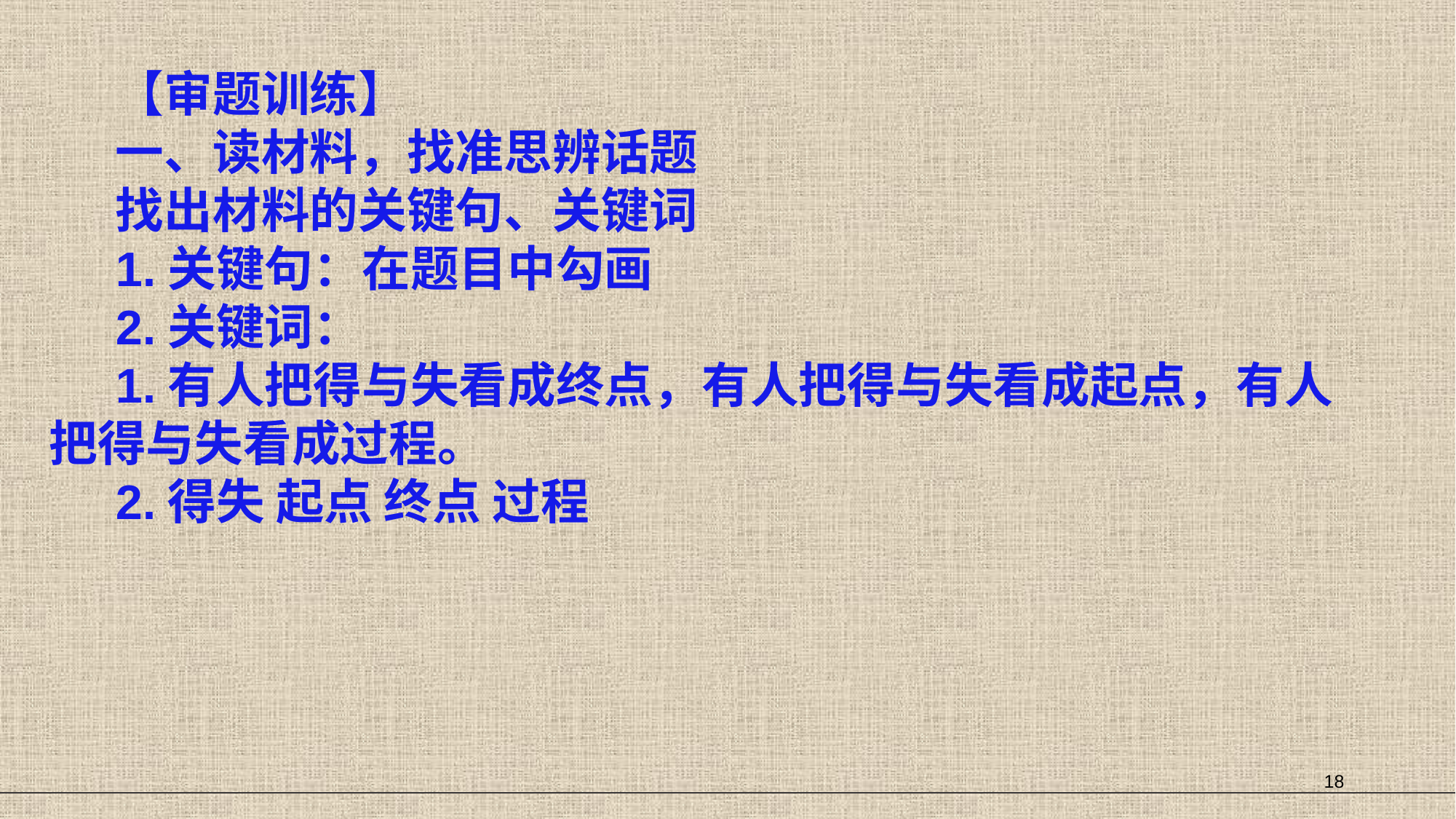

【审题训练】
一、读材料，找准思辨话题
找出材料的关键句、关键词
1.关键句：在题目中勾画
2.关键词：
1.有人把得与失看成终点，有人把得与失看成起点，有人把得与失看成过程。
2.得失 起点 终点 过程
18